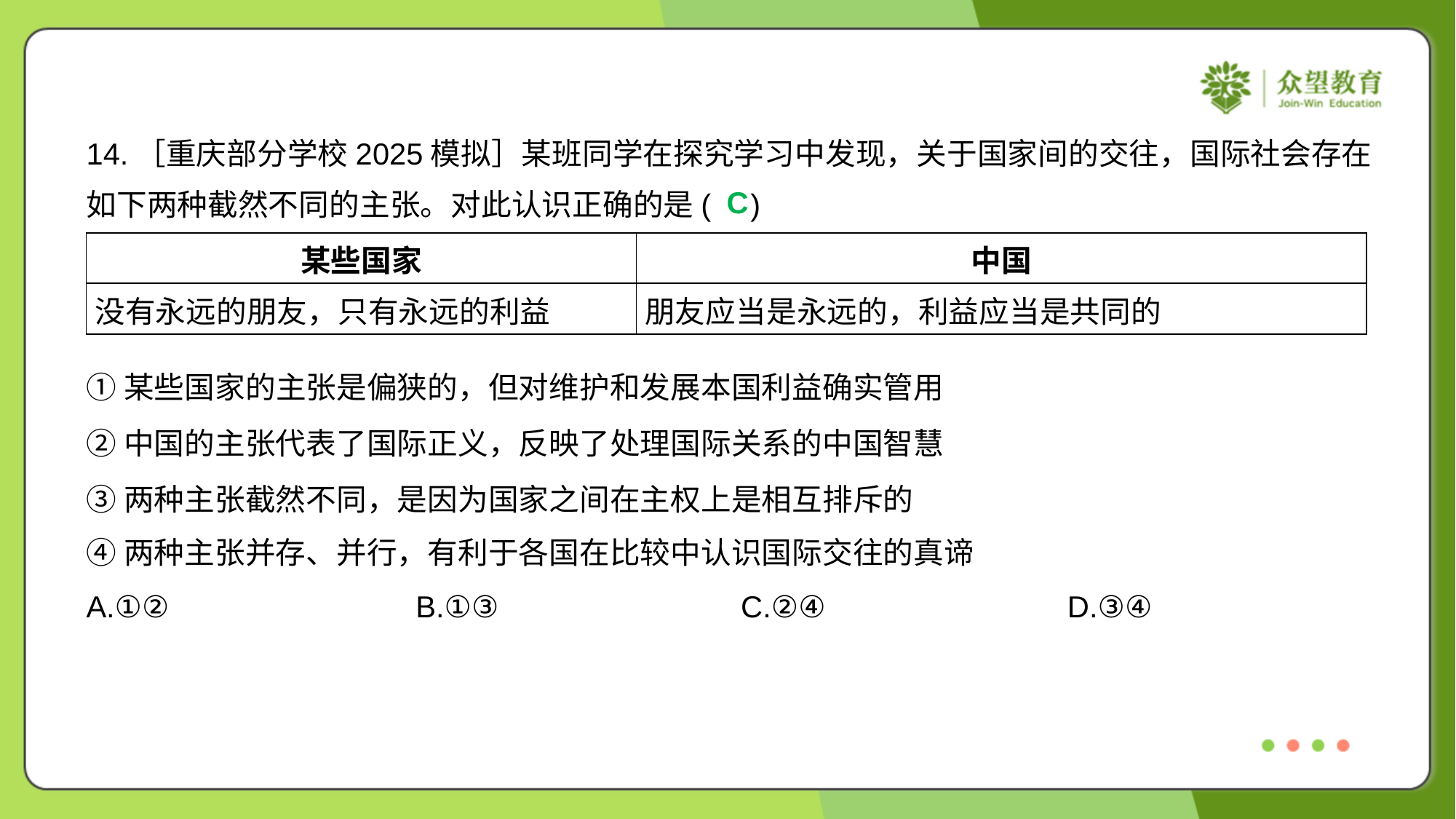

14.［重庆部分学校2025模拟］某班同学在探究学习中发现，关于国家间的交往，国际社会存在
如下两种截然不同的主张。对此认识正确的是(     )
C
| 某些国家 | 中国 |
| --- | --- |
| 没有永远的朋友，只有永远的利益 | 朋友应当是永远的，利益应当是共同的 |
①某些国家的主张是偏狭的，但对维护和发展本国利益确实管用
②中国的主张代表了国际正义，反映了处理国际关系的中国智慧
③两种主张截然不同，是因为国家之间在主权上是相互排斥的
④两种主张并存、并行，有利于各国在比较中认识国际交往的真谛
A.①②	B.①③	C.②④	D.③④